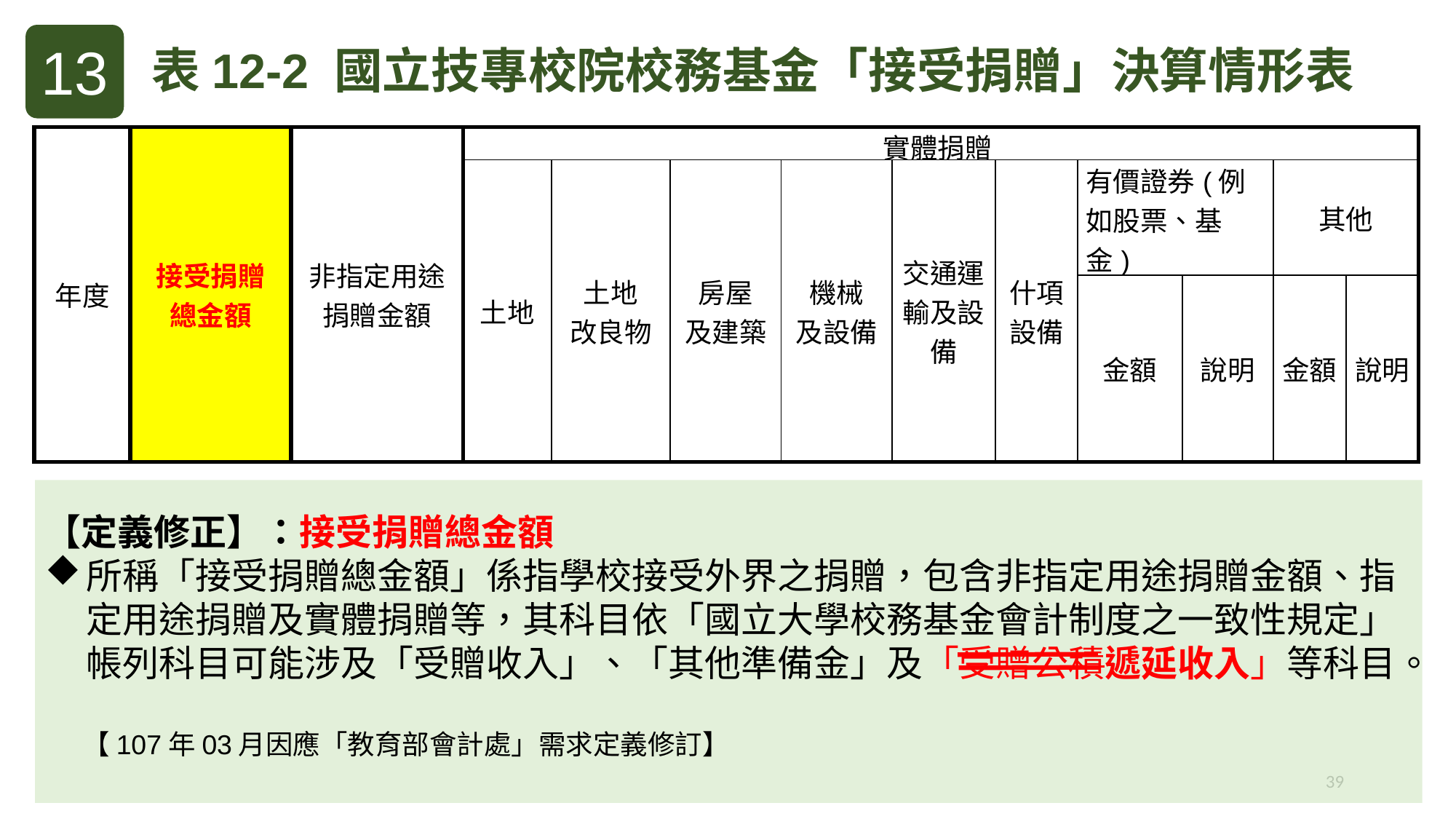

表12-2 國立技專校院校務基金「接受捐贈」決算情形表
13
| 年度 | 接受捐贈 總金額 | 非指定用途捐贈金額 | 實體捐贈 |  |  |  |  |  |  |  |  |  |
| --- | --- | --- | --- | --- | --- | --- | --- | --- | --- | --- | --- | --- |
|  |  |  | 土地 | 土地 改良物 | 房屋 及建築 | 機械 及設備 | 交通運輸及設備 | 什項設備 | 有價證券(例如股票、基金) |  | 其他 |  |
|  |  |  |  |  |  |  |  |  | 金額 | 說明 | 金額 | 說明 |

【定義修正】：接受捐贈總金額
所稱「接受捐贈總金額」係指學校接受外界之捐贈，包含非指定用途捐贈金額、指定用途捐贈及實體捐贈等，其科目依「國立大學校務基金會計制度之一致性規定」帳列科目可能涉及「受贈收入」、「其他準備金」及「受贈公積遞延收入」等科目。

     【107年03月因應「教育部會計處」需求定義修訂】
39